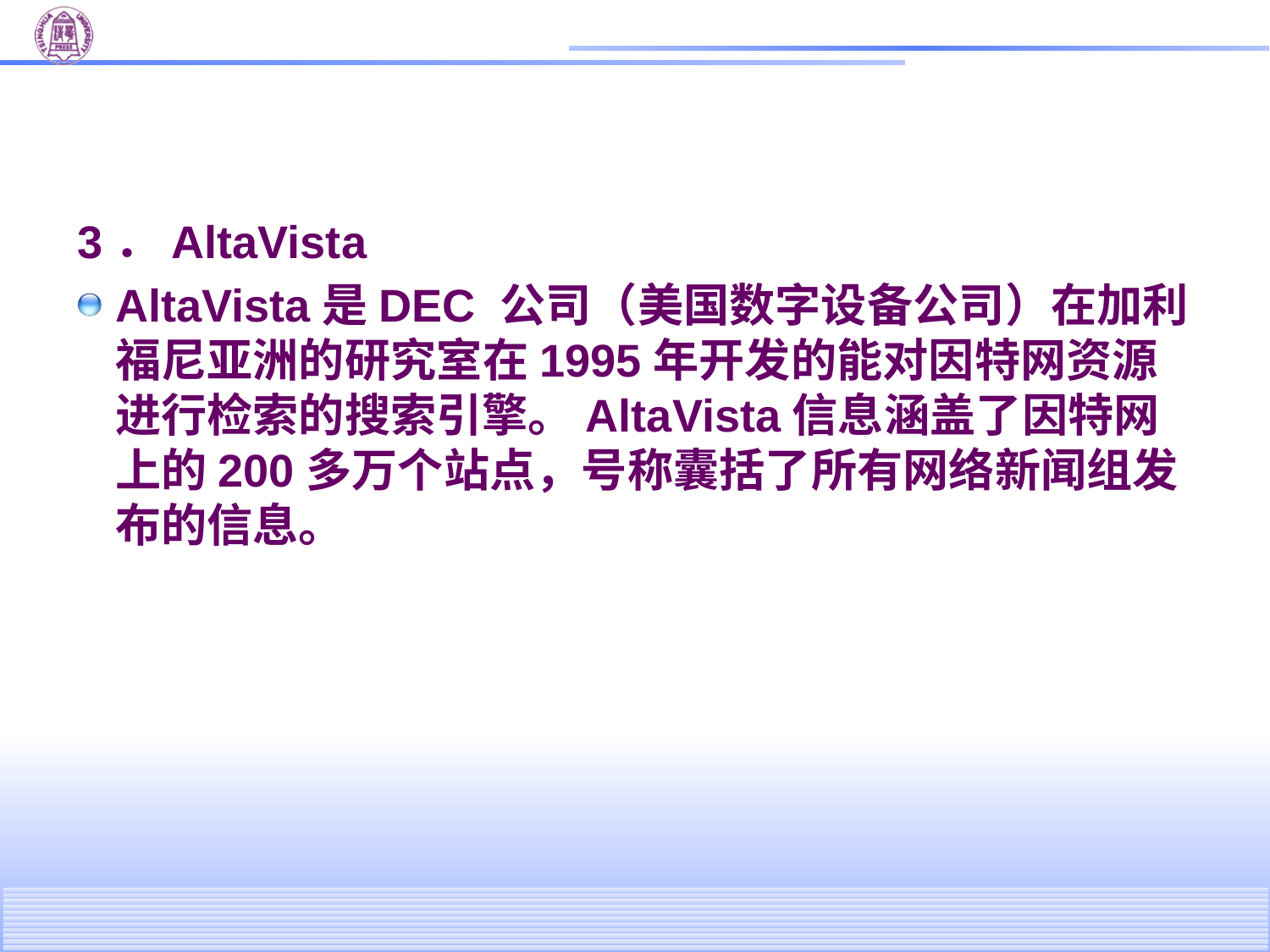

#
3．AltaVista
AltaVista是DEC 公司（美国数字设备公司）在加利福尼亚洲的研究室在1995年开发的能对因特网资源进行检索的搜索引擎。AltaVista信息涵盖了因特网上的200多万个站点，号称囊括了所有网络新闻组发布的信息。